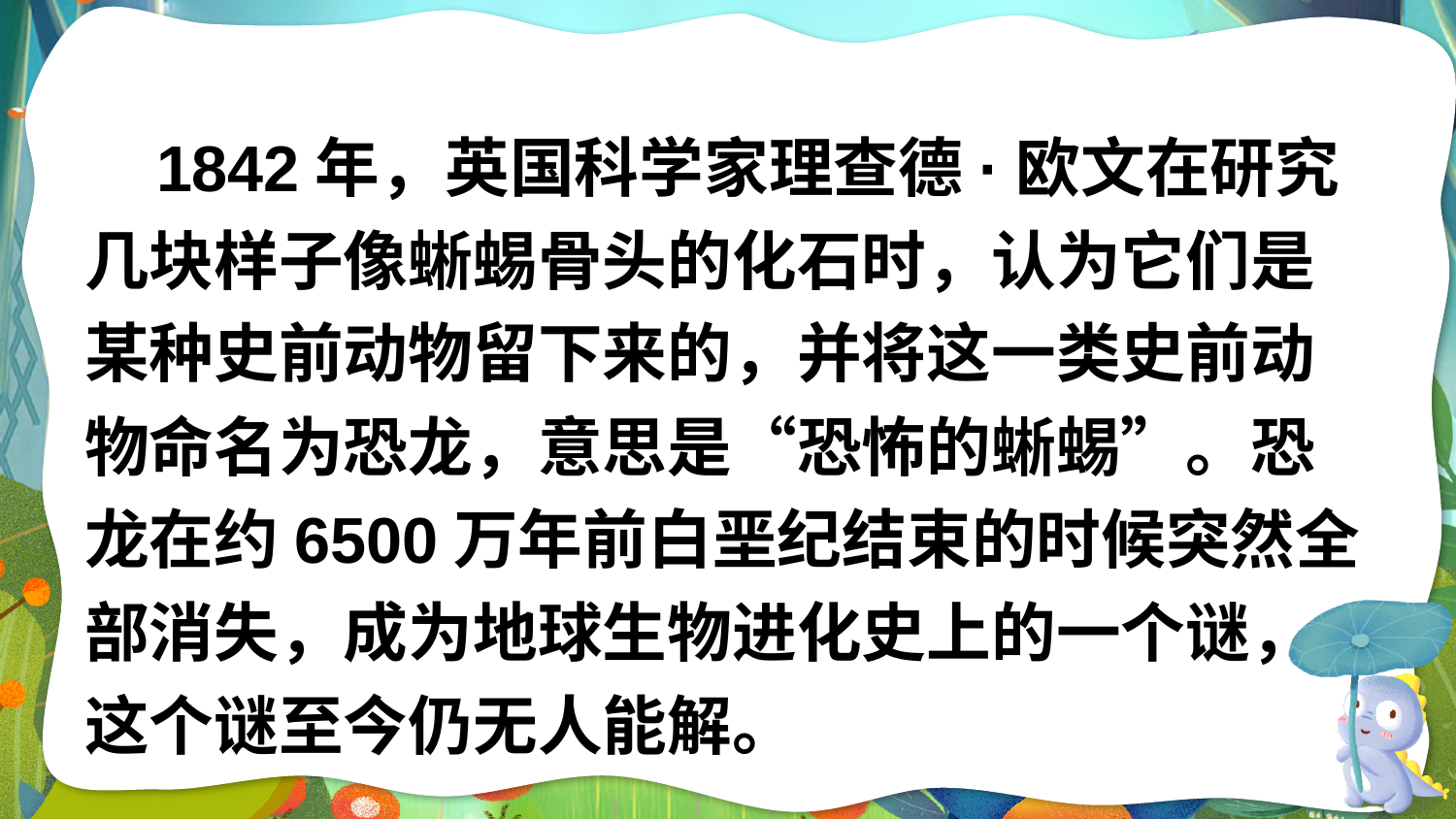

1842年，英国科学家理查德·欧文在研究几块样子像蜥蜴骨头的化石时，认为它们是某种史前动物留下来的，并将这一类史前动物命名为恐龙，意思是“恐怖的蜥蜴”。恐龙在约6500万年前白垩纪结束的时候突然全部消失，成为地球生物进化史上的一个谜，这个谜至今仍无人能解。